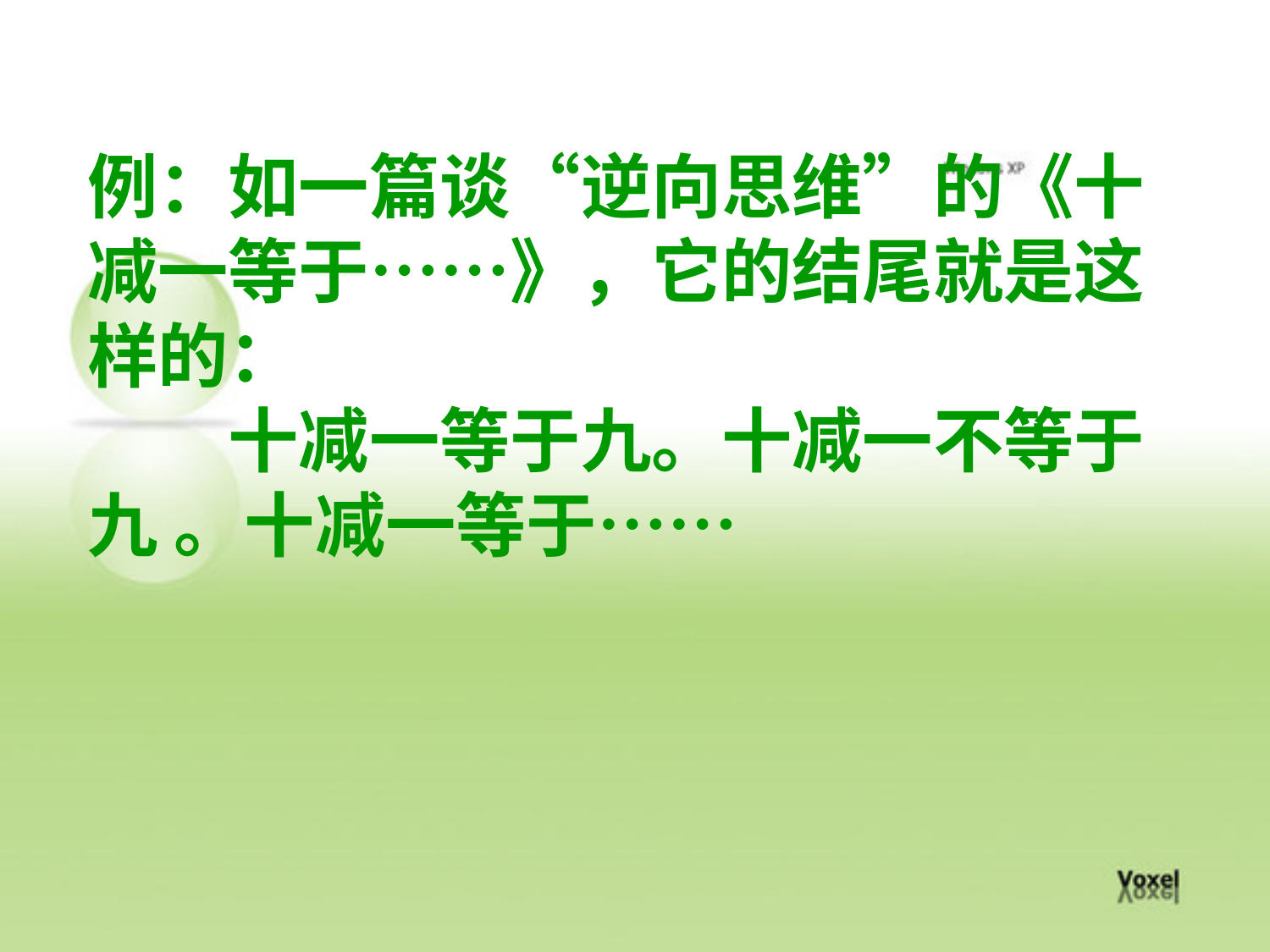

例：如一篇谈“逆向思维”的《十减一等于……》，它的结尾就是这样的：
　　十减一等于九。十减一不等于九 。十减一等于……